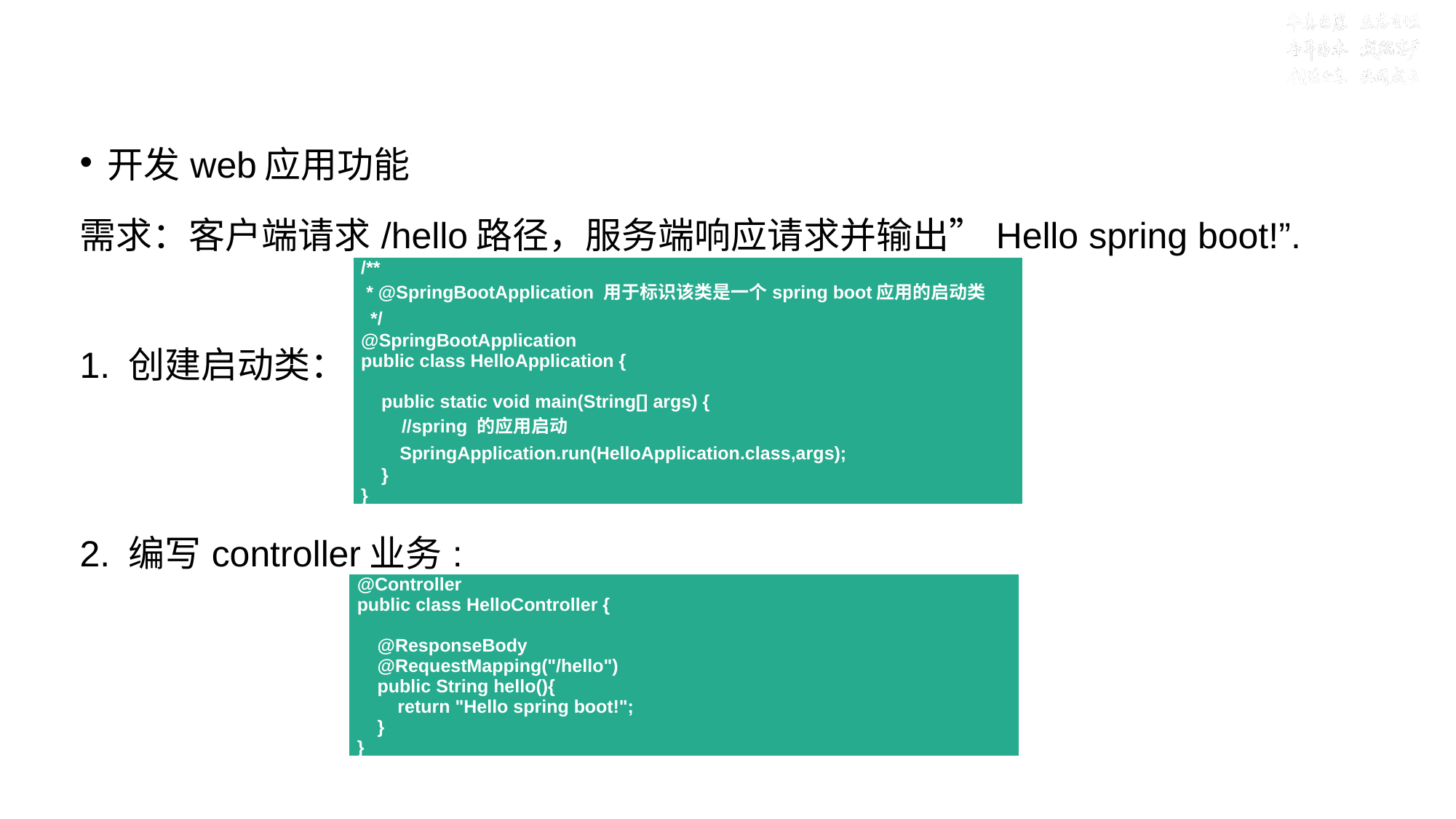

# 目标四：熟练编写Spring Boot快速入门helloWorld程序流程
开发web应用功能
需求：客户端请求/hello路径，服务端响应请求并输出”Hello spring boot!”.

1. 创建启动类：

2. 编写controller业务:

| /\*\* \* @SpringBootApplication 用于标识该类是一个spring boot应用的启动类 \*/ @SpringBootApplication public class HelloApplication { public static void main(String[] args) { //spring 的应用启动 SpringApplication.run(HelloApplication.class,args); } } |
| --- |
| @Controller public class HelloController { @ResponseBody @RequestMapping("/hello") public String hello(){ return "Hello spring boot!"; } } |
| --- |
12